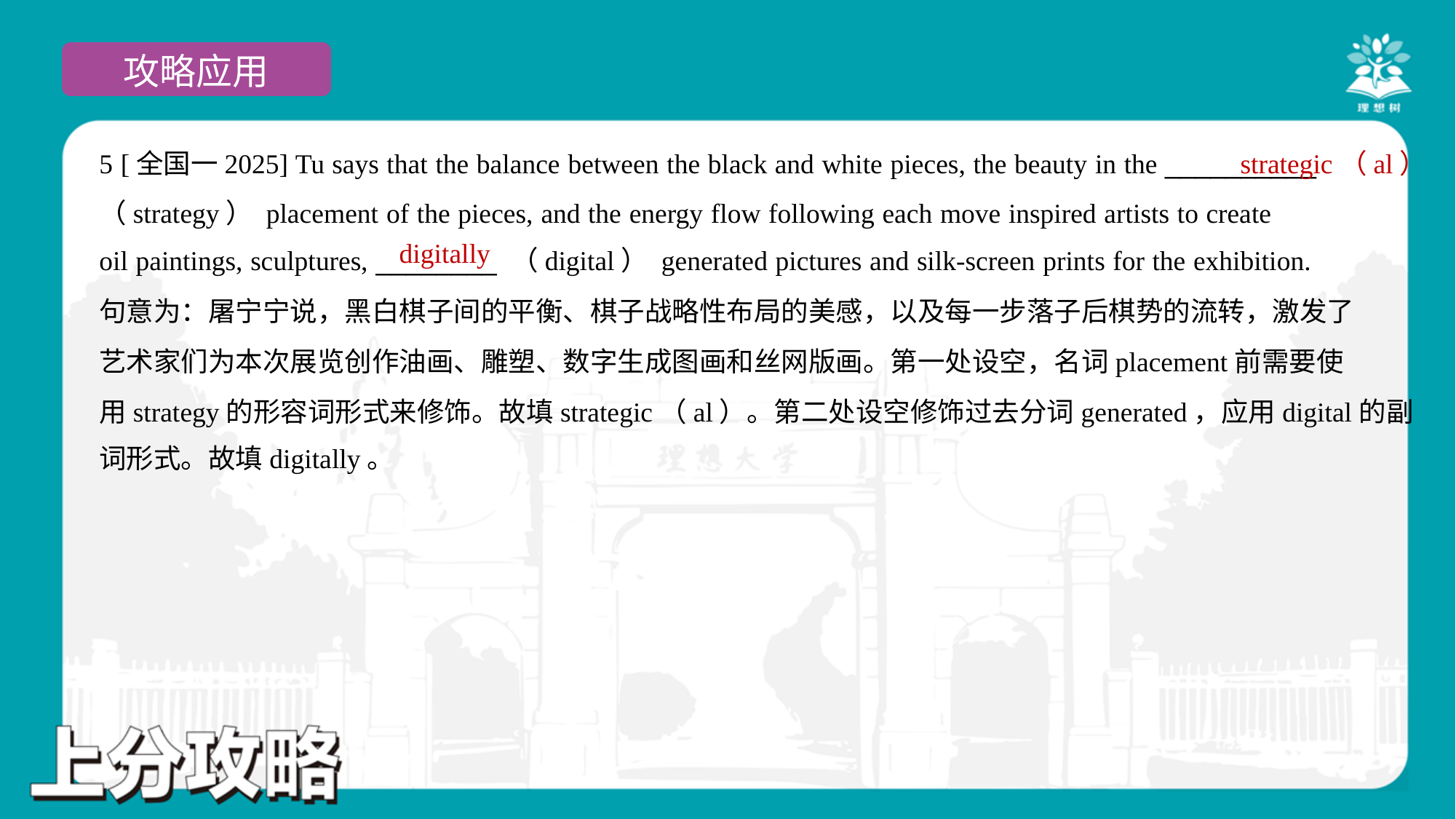

5 [全国一2025] Tu says that the balance between the black and white pieces, the beauty in the __________
（strategy） placement of the pieces, and the energy flow following each move inspired artists to create
oil paintings, sculptures, ________ （digital） generated pictures and silk-screen prints for the exhibition.
strategic（al）
digitally
句意为：屠宁宁说，黑白棋子间的平衡、棋子战略性布局的美感，以及每一步落子后棋势的流转，激发了
艺术家们为本次展览创作油画、雕塑、数字生成图画和丝网版画。第一处设空，名词placement前需要使
用strategy的形容词形式来修饰。故填strategic（al）。第二处设空修饰过去分词generated，应用digital的副
词形式。故填digitally。